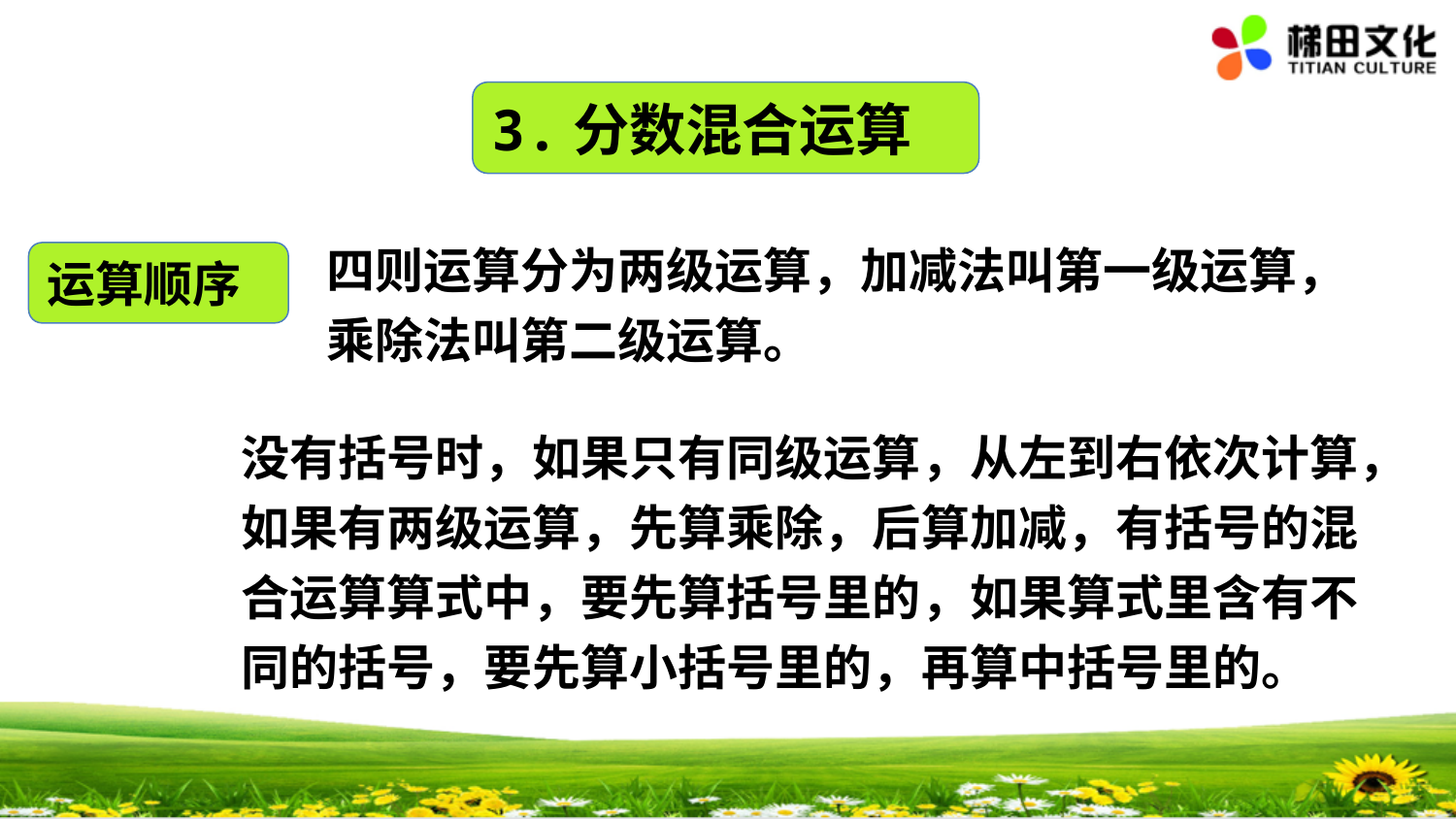

3.分数混合运算
四则运算分为两级运算，加减法叫第一级运算，乘除法叫第二级运算。
运算顺序
没有括号时，如果只有同级运算，从左到右依次计算，如果有两级运算，先算乘除，后算加减，有括号的混合运算算式中，要先算括号里的，如果算式里含有不同的括号，要先算小括号里的，再算中括号里的。